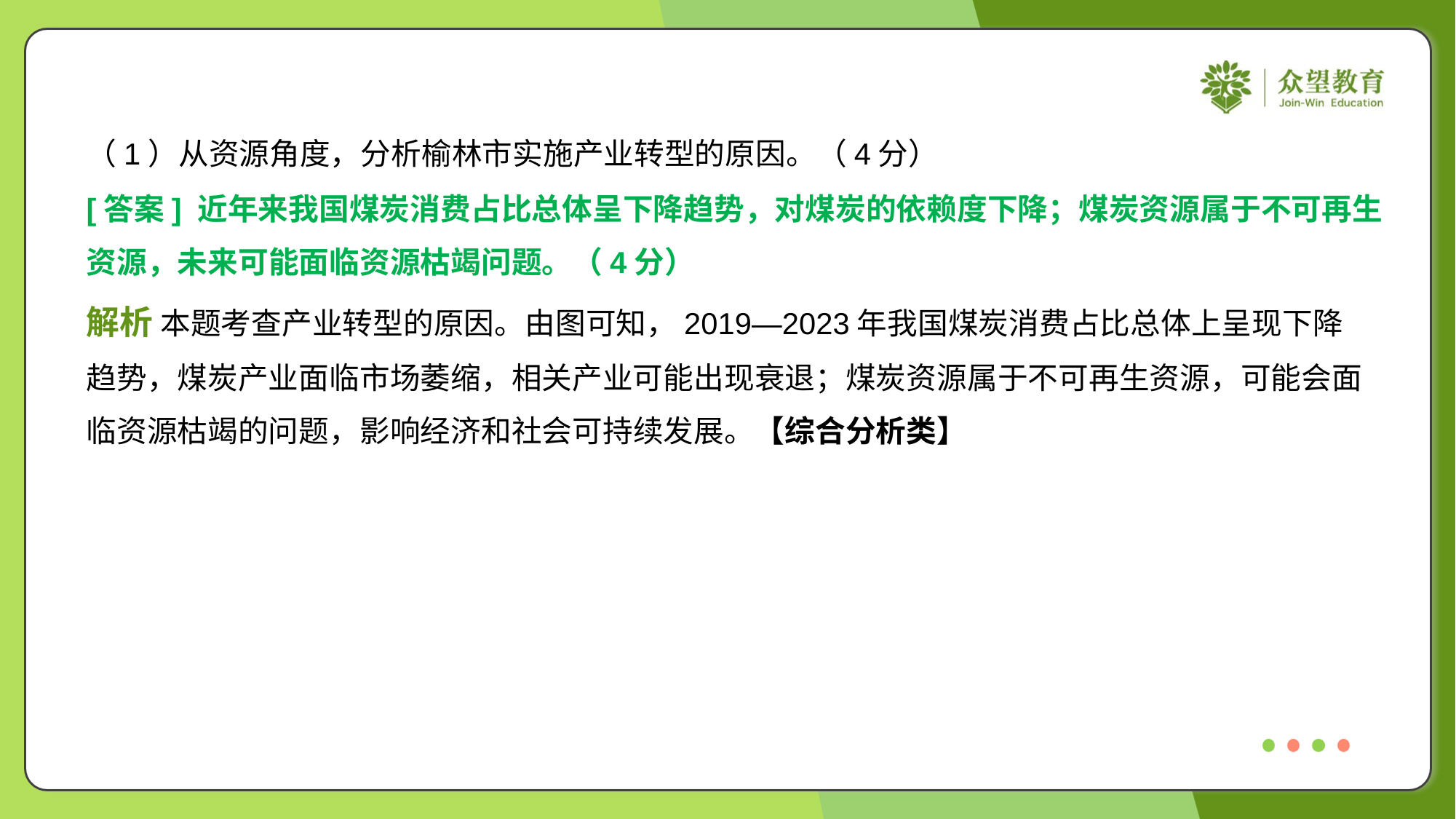

（1）从资源角度，分析榆林市实施产业转型的原因。（4分）
[答案] 近年来我国煤炭消费占比总体呈下降趋势，对煤炭的依赖度下降；煤炭资源属于不可再生
资源，未来可能面临资源枯竭问题。（4分）
解析 本题考查产业转型的原因。由图可知，2019—2023年我国煤炭消费占比总体上呈现下降
趋势，煤炭产业面临市场萎缩，相关产业可能出现衰退；煤炭资源属于不可再生资源，可能会面
临资源枯竭的问题，影响经济和社会可持续发展。【综合分析类】